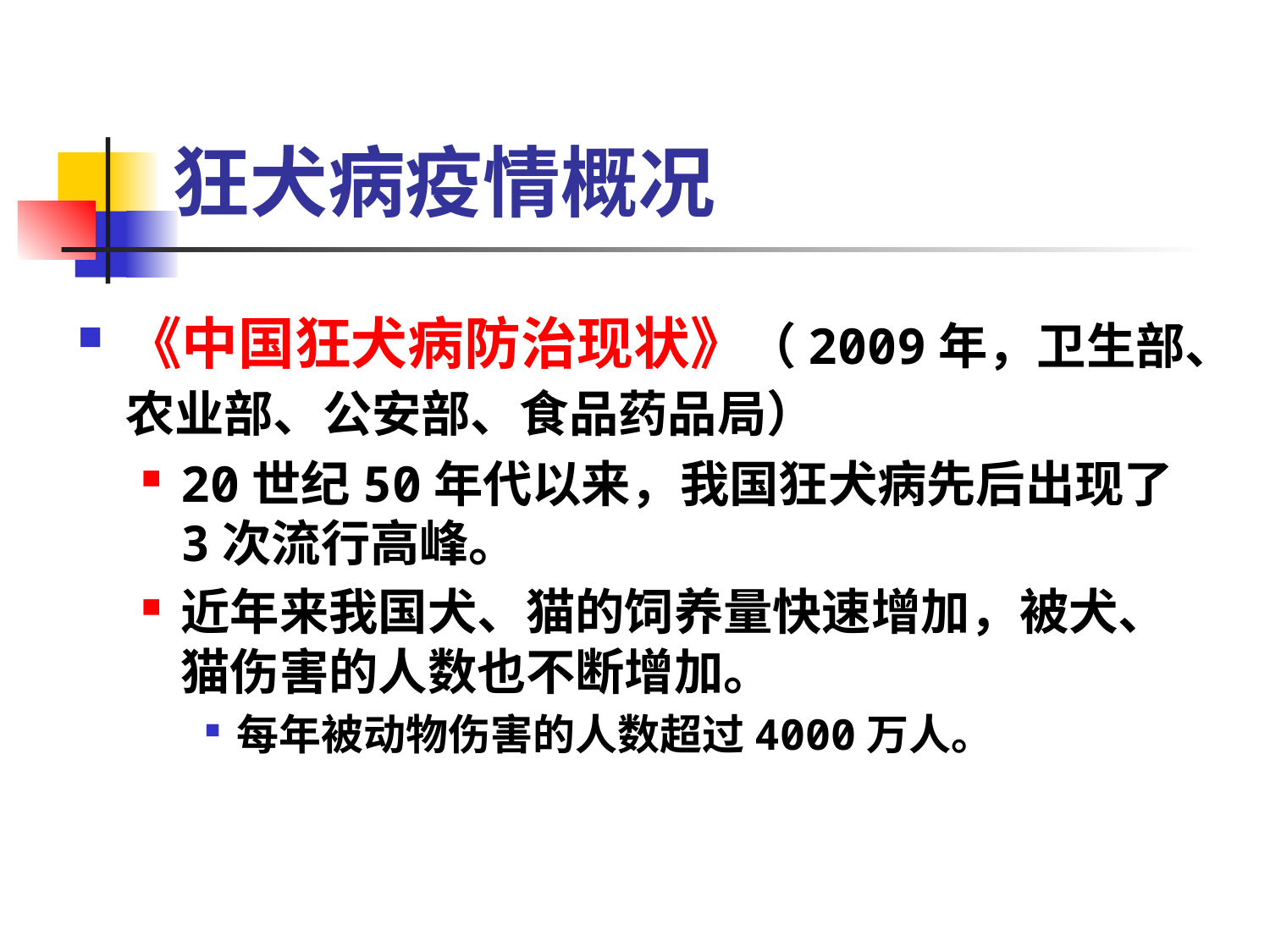

# 狂犬病疫情概况
《中国狂犬病防治现状》（2009年，卫生部、农业部、公安部、食品药品局）
20世纪50年代以来，我国狂犬病先后出现了3次流行高峰。
近年来我国犬、猫的饲养量快速增加，被犬、猫伤害的人数也不断增加。
每年被动物伤害的人数超过4000万人。